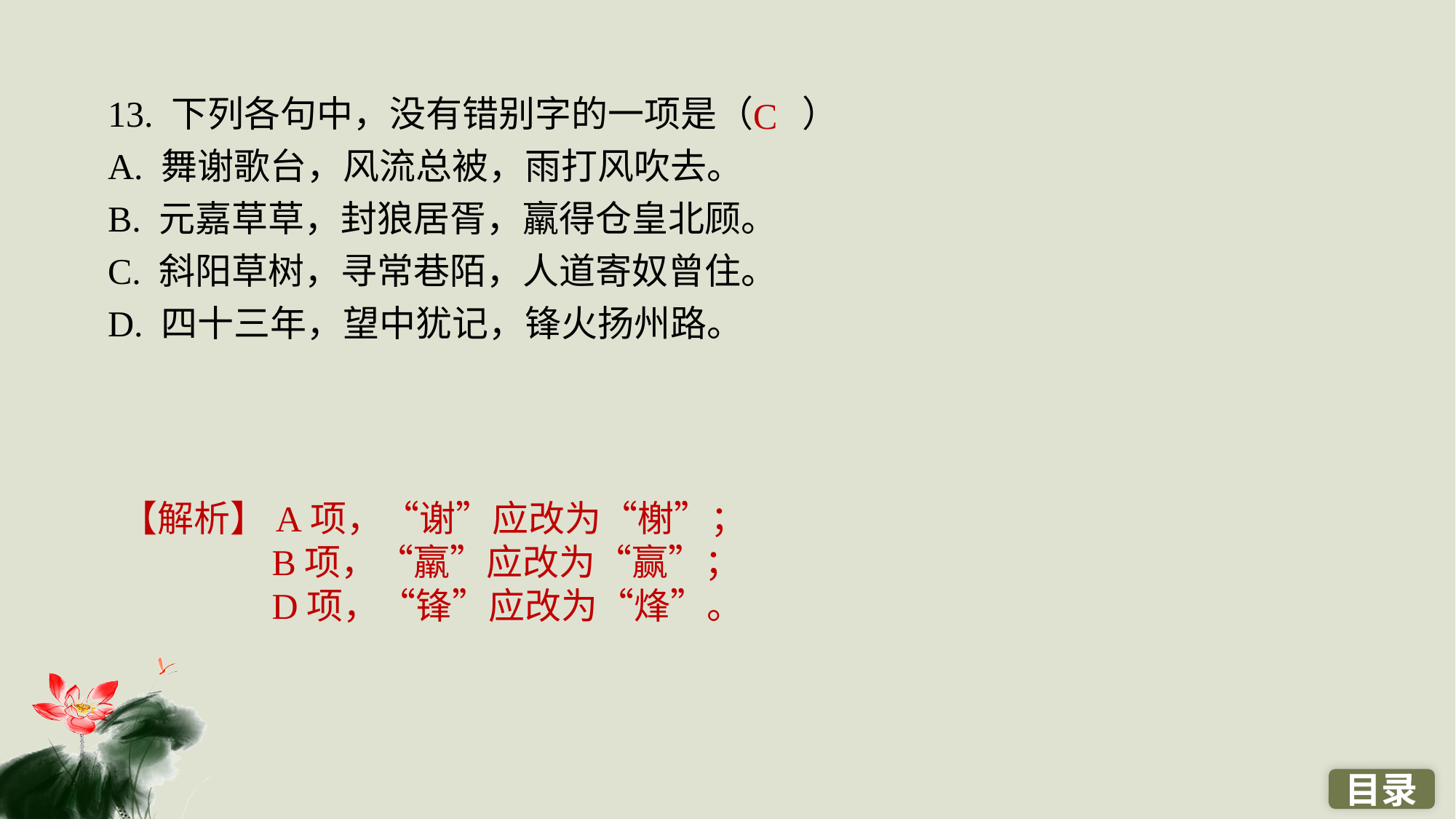

13. 下列各句中，没有错别字的一项是（      ）
A. 舞谢歌台，风流总被，雨打风吹去。
B. 元嘉草草，封狼居胥，羸得仓皇北顾。
C. 斜阳草树，寻常巷陌，人道寄奴曾住。
D. 四十三年，望中犹记，锋火扬州路。
C
【解析】A项，“谢”应改为“榭”；
B项，“羸”应改为“赢”；
D项，“锋”应改为“烽”。